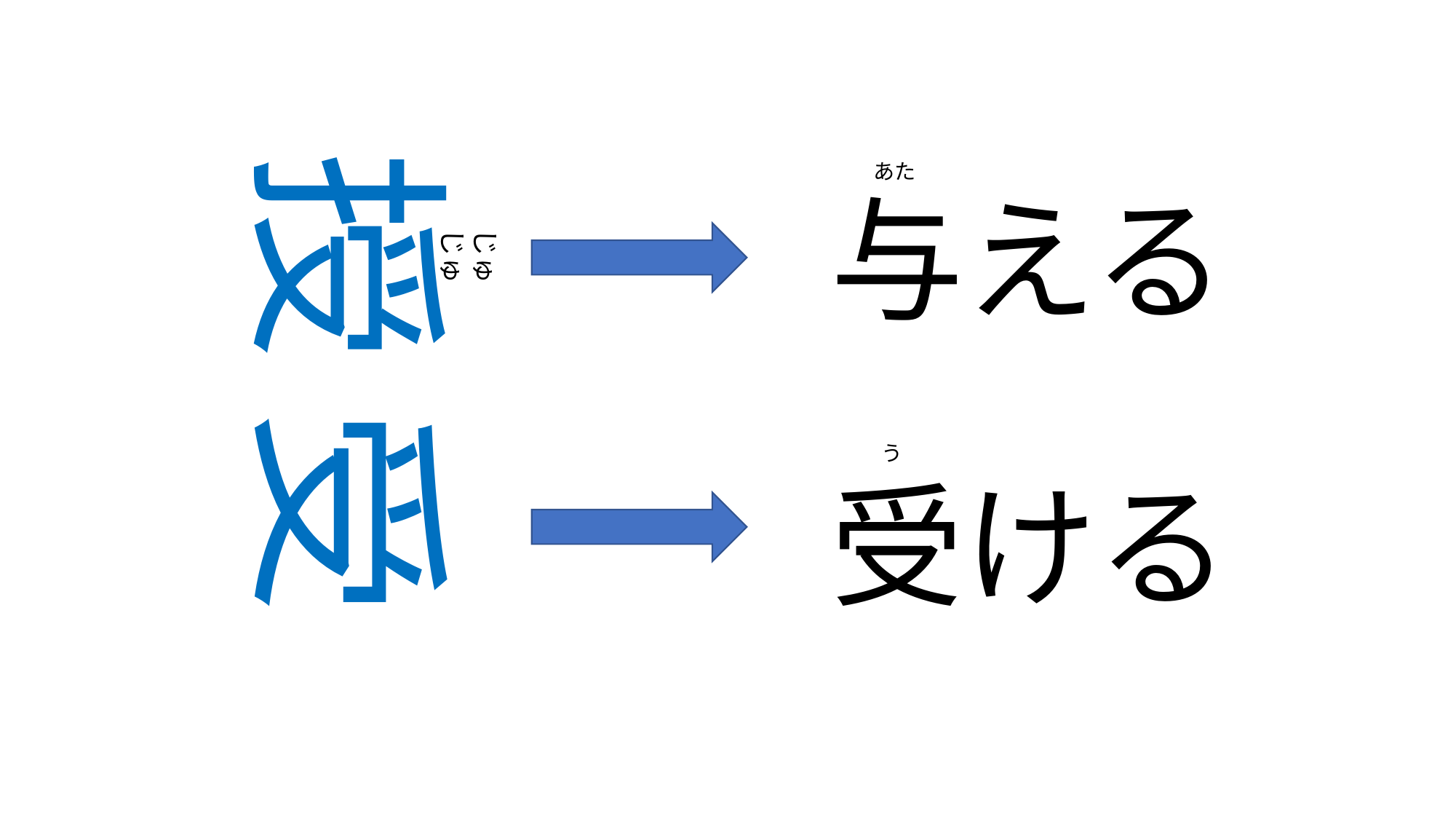

授 受
あた
与える
じゅ　　　　　　　　　　　　　　　　じゅ

う
受ける